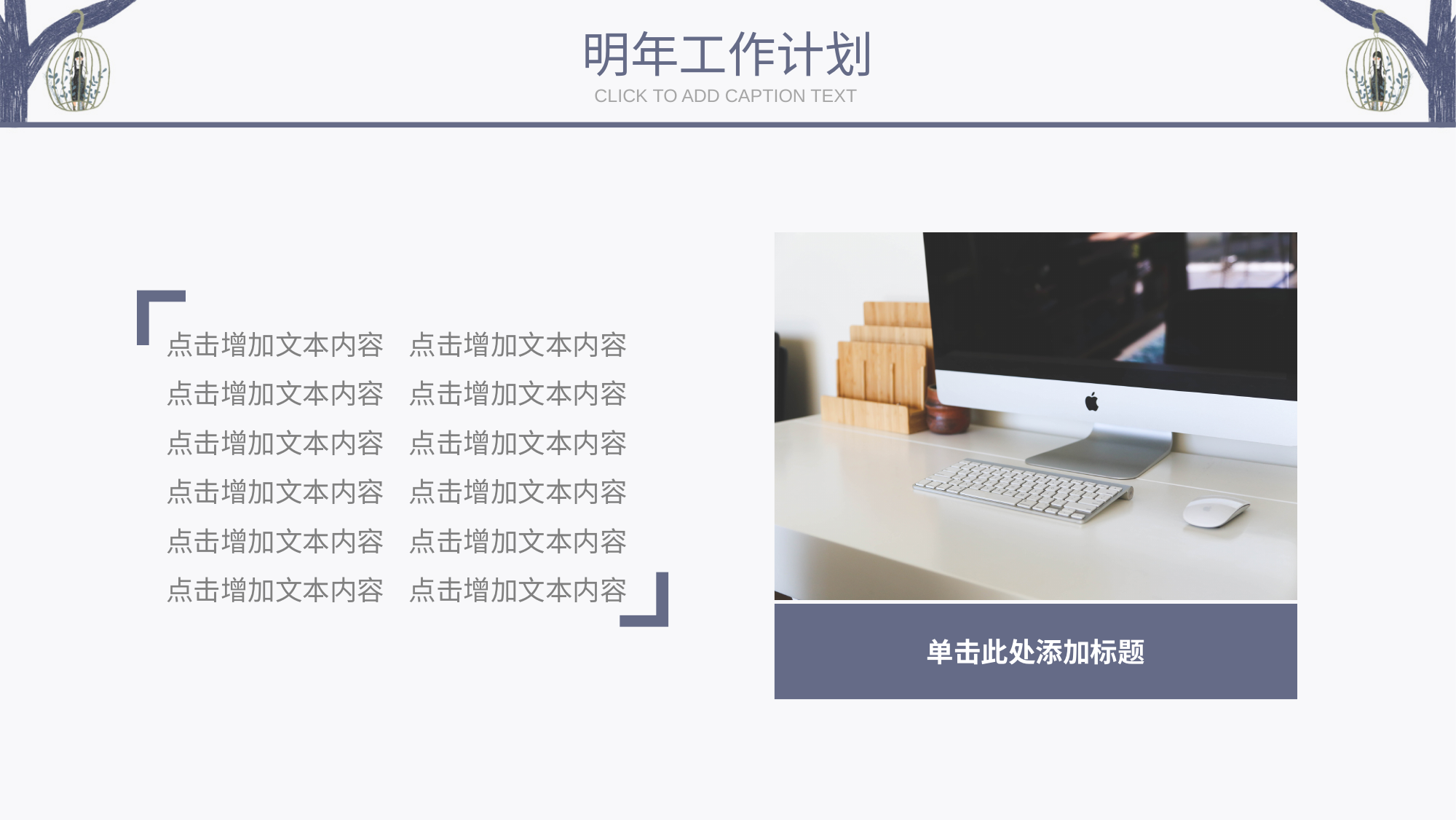

明年工作计划
CLICK TO ADD CAPTION TEXT

点击增加文本内容    点击增加文本内容
点击增加文本内容    点击增加文本内容
点击增加文本内容    点击增加文本内容
点击增加文本内容    点击增加文本内容
点击增加文本内容    点击增加文本内容
点击增加文本内容    点击增加文本内容

单击此处添加标题